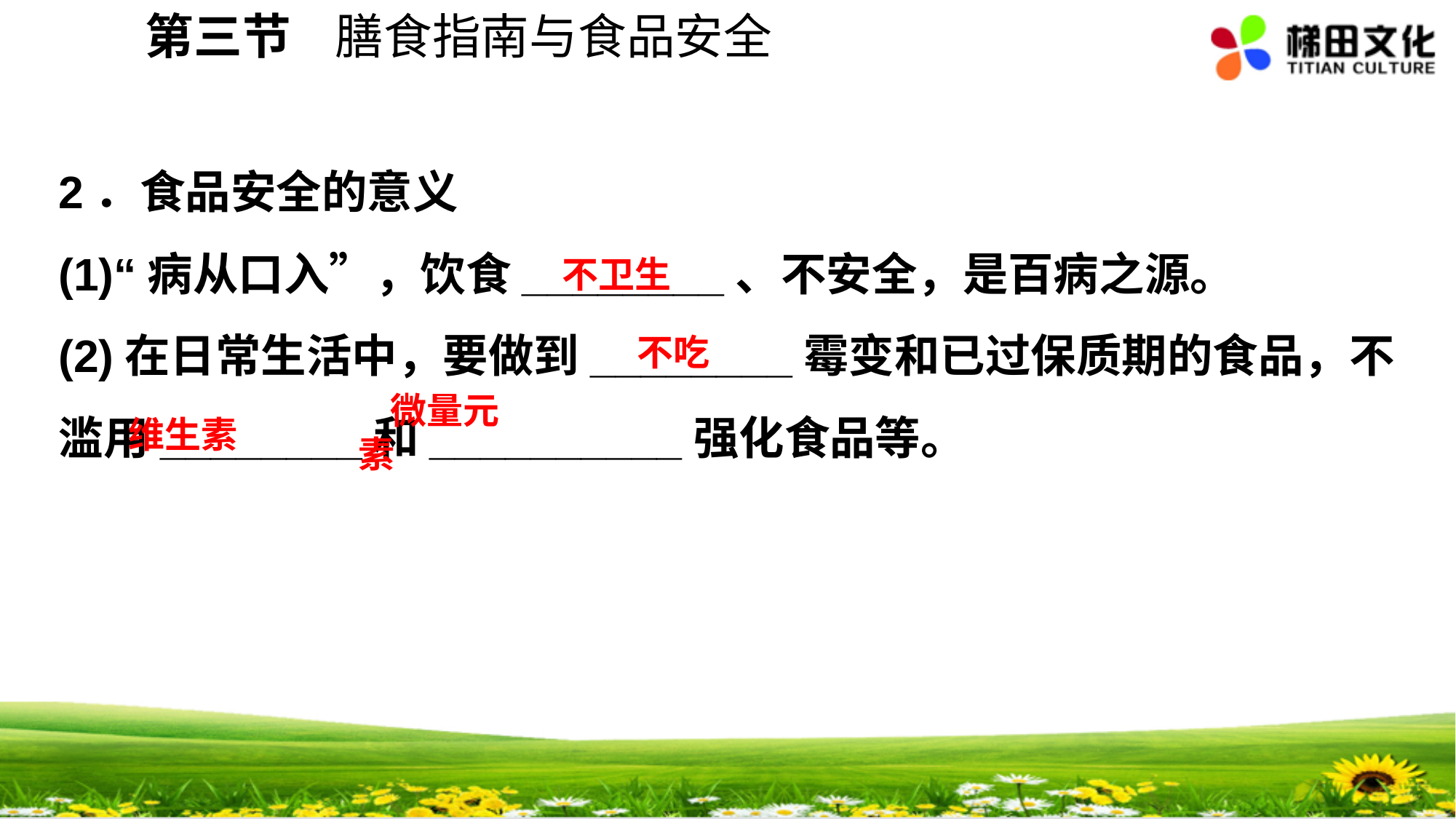

第三节    膳食指南与食品安全
2．食品安全的意义
(1)“病从口入”，饮食________、不安全，是百病之源。
(2)在日常生活中，要做到________霉变和已过保质期的食品，不滥用________和__________强化食品等。
不卫生
不吃
微量元素
维生素